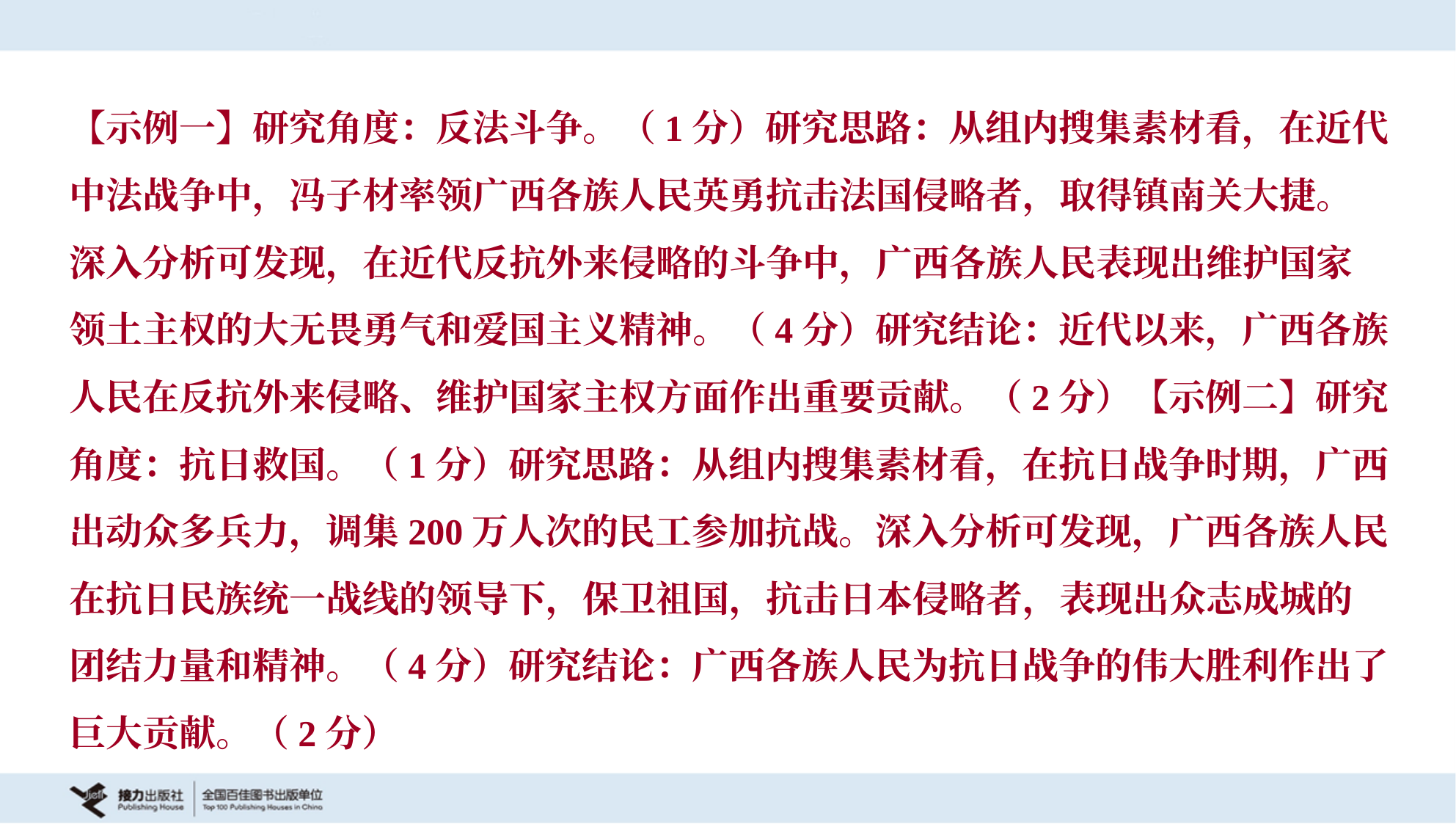

【示例一】研究角度：反法斗争。（1分）研究思路：从组内搜集素材看，在近代
中法战争中，冯子材率领广西各族人民英勇抗击法国侵略者，取得镇南关大捷。
深入分析可发现，在近代反抗外来侵略的斗争中，广西各族人民表现出维护国家
领土主权的大无畏勇气和爱国主义精神。（4分）研究结论：近代以来，广西各族
人民在反抗外来侵略、维护国家主权方面作出重要贡献。（2分）【示例二】研究
角度：抗日救国。（1分）研究思路：从组内搜集素材看，在抗日战争时期，广西
出动众多兵力，调集200万人次的民工参加抗战。深入分析可发现，广西各族人民
在抗日民族统一战线的领导下，保卫祖国，抗击日本侵略者，表现出众志成城的
团结力量和精神。（4分）研究结论：广西各族人民为抗日战争的伟大胜利作出了
巨大贡献。（2分）